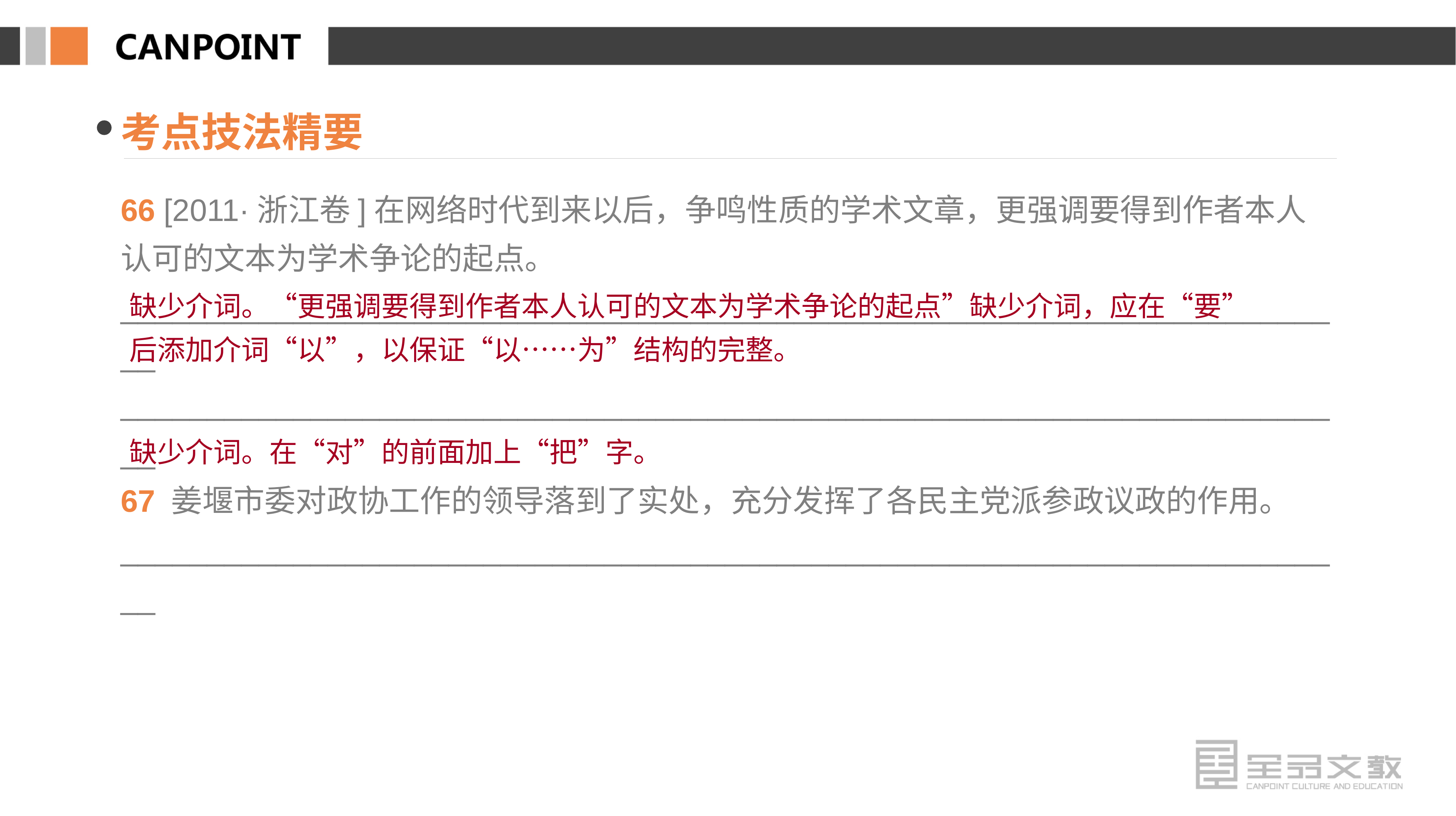

考点技法精要

66 [2011·浙江卷]在网络时代到来以后，争鸣性质的学术文章，更强调要得到作者本人认可的文本为学术争论的起点。
________________________________________________________________________
________________________________________________________________________
67 姜堰市委对政协工作的领导落到了实处，充分发挥了各民主党派参政议政的作用。
________________________________________________________________________

缺少介词。“更强调要得到作者本人认可的文本为学术争论的起点”缺少介词，应在“要”后添加介词“以”，以保证“以……为”结构的完整。
缺少介词。在“对”的前面加上“把”字。